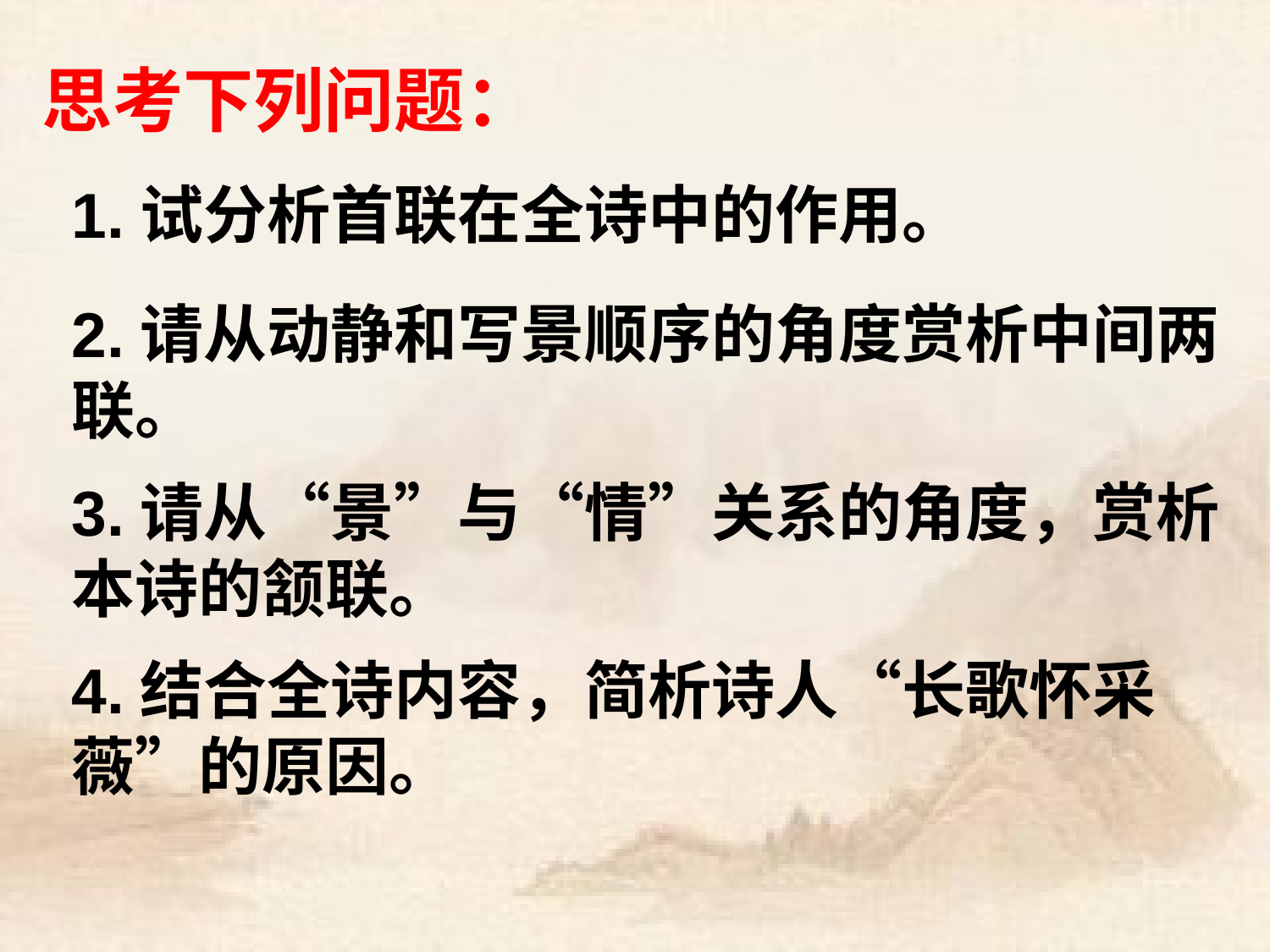

思考下列问题：

1.试分析首联在全诗中的作用。
2.请从动静和写景顺序的角度赏析中间两联。
3.请从“景”与“情”关系的角度，赏析本诗的颔联。
4.结合全诗内容，简析诗人“长歌怀采薇”的原因。